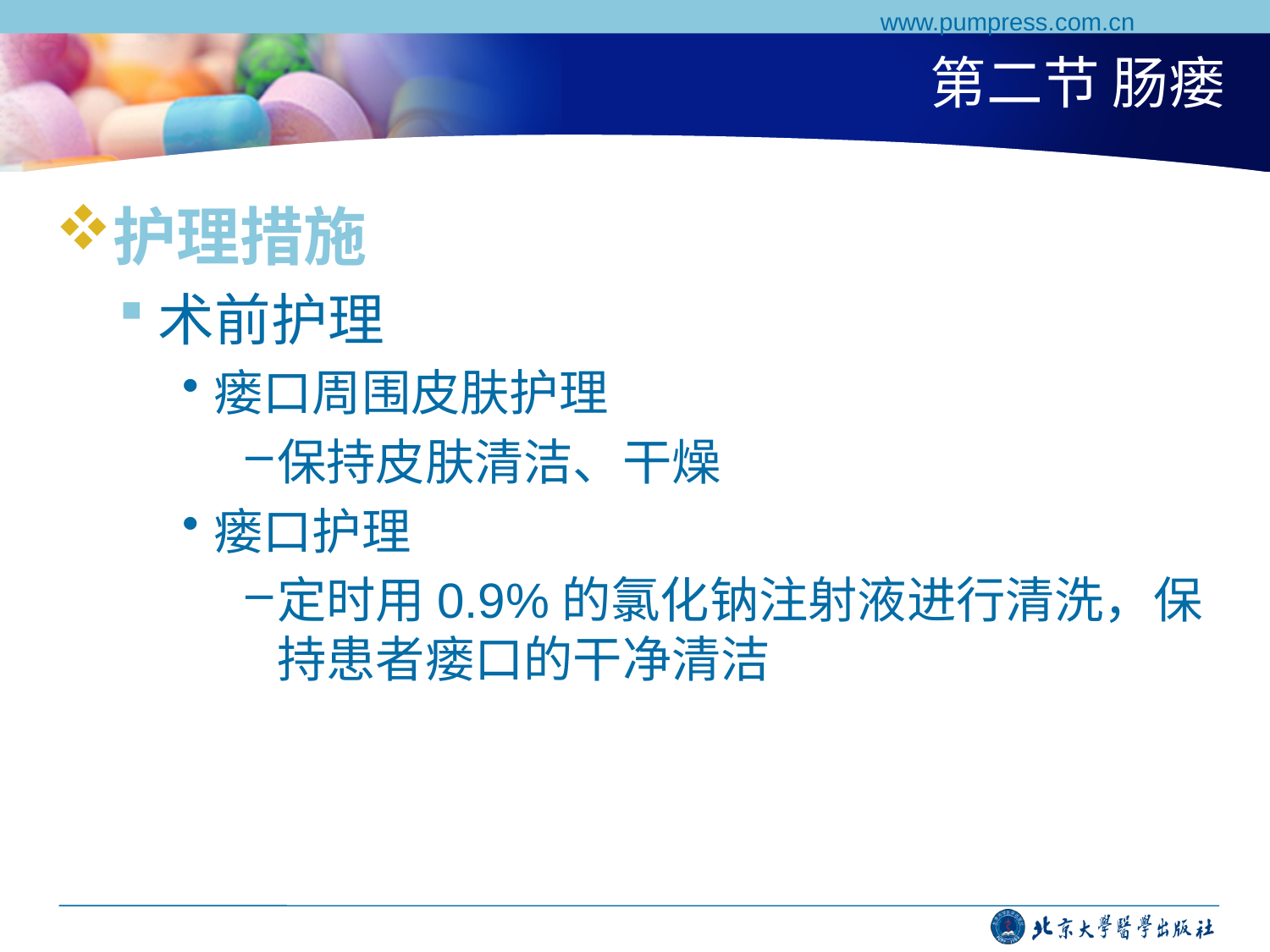

www.pumpress.com.cn
# 第二节 肠瘘
护理措施
术前护理
瘘口周围皮肤护理
保持皮肤清洁、干燥
瘘口护理
定时用0.9%的氯化钠注射液进行清洗，保持患者瘘口的干净清洁